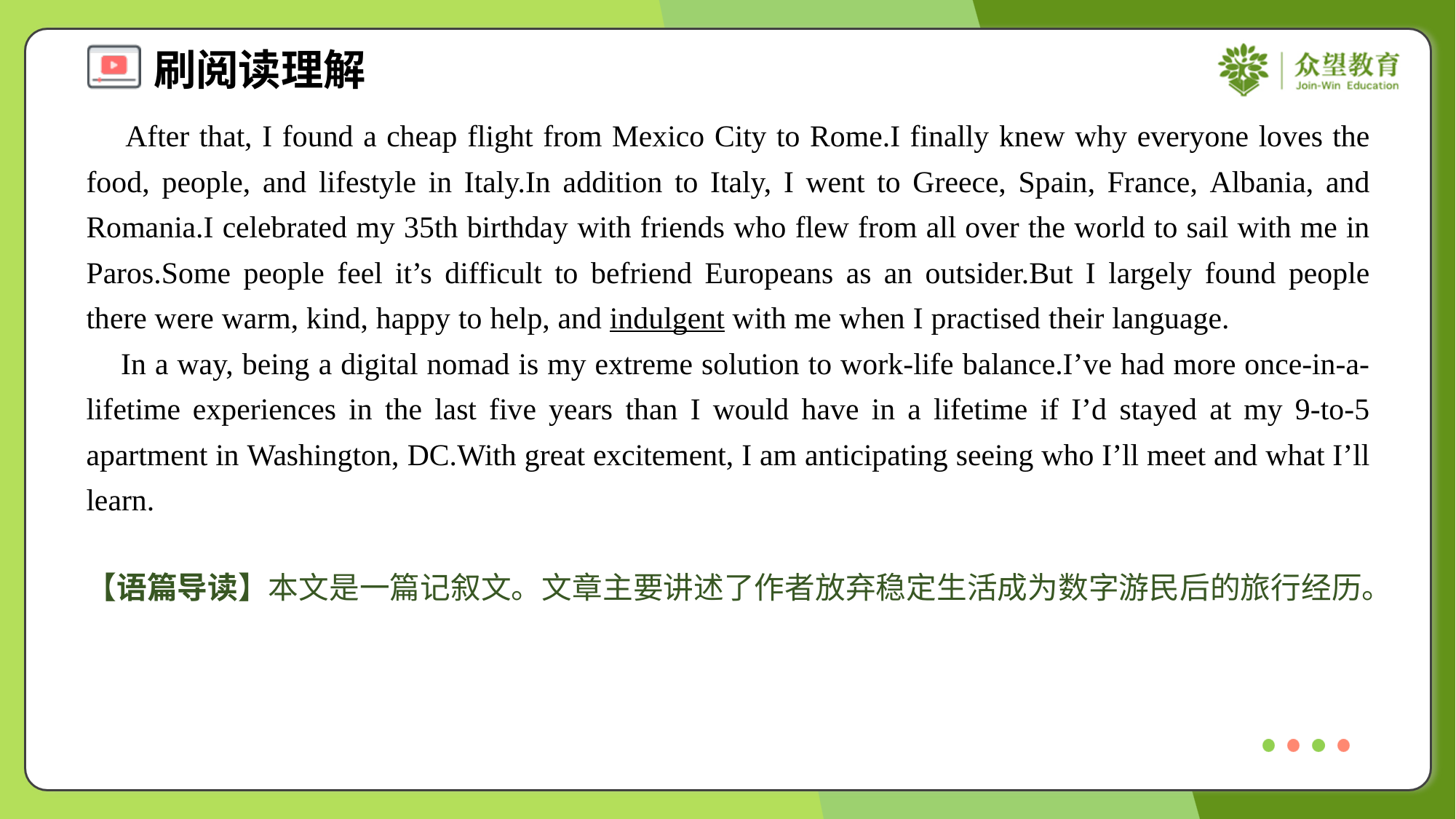

After that, I found a cheap flight from Mexico City to Rome.I finally knew why everyone loves the food, people, and lifestyle in Italy.In addition to Italy, I went to Greece, Spain, France, Albania, and Romania.I celebrated my 35th birthday with friends who flew from all over the world to sail with me in Paros.Some people feel it’s difficult to befriend Europeans as an outsider.But I largely found people there were warm, kind, happy to help, and indulgent with me when I practised their language.
    In a way, being a digital nomad is my extreme solution to work-life balance.I’ve had more once-in-a-lifetime experiences in the last five years than I would have in a lifetime if I’d stayed at my 9-to-5 apartment in Washington, DC.With great excitement, I am anticipating seeing who I’ll meet and what I’ll learn.#1.4
【语篇导读】本文是一篇记叙文。文章主要讲述了作者放弃稳定生活成为数字游民后的旅行经历。